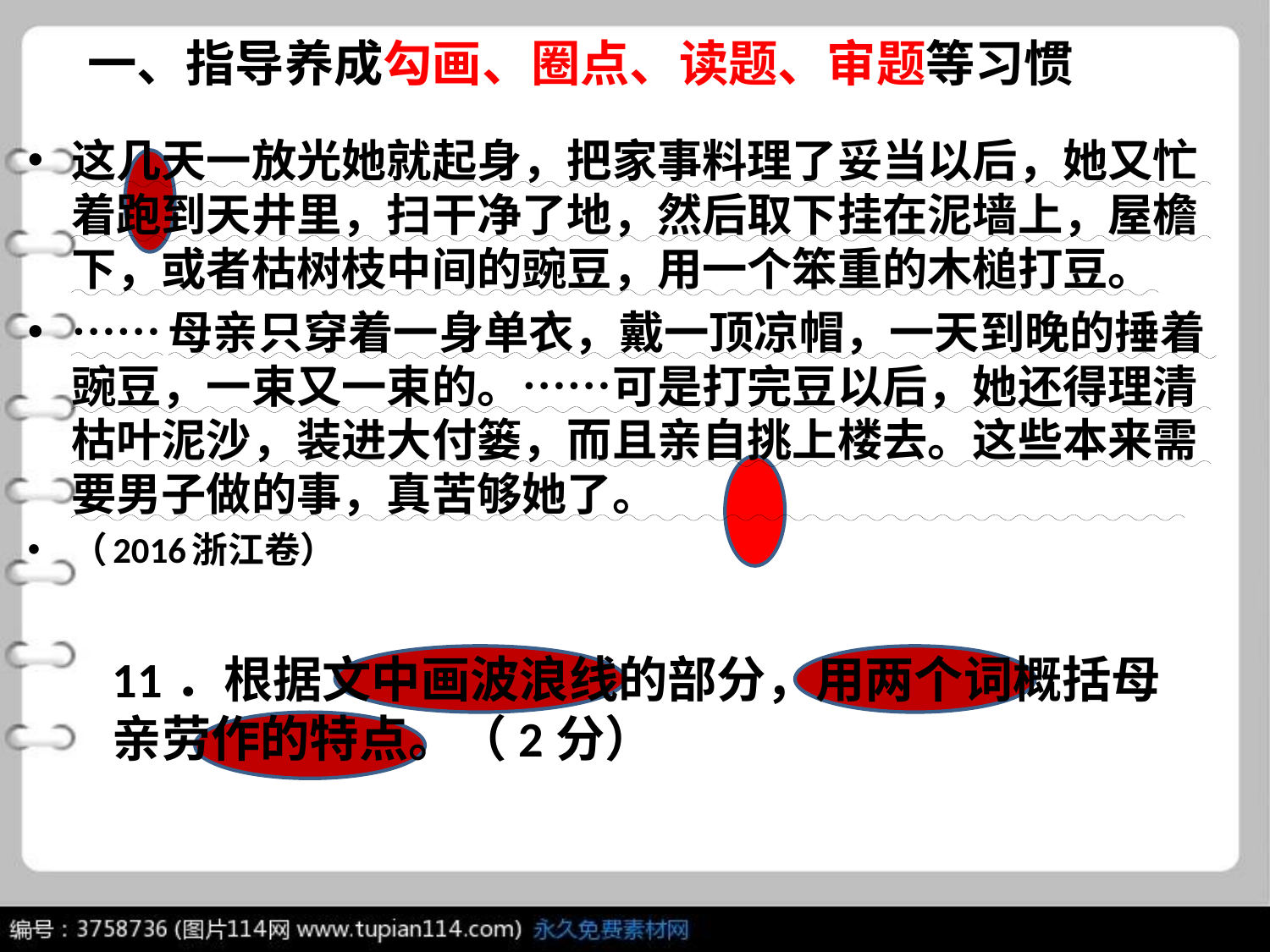

一、指导养成勾画、圈点、读题、审题等习惯
这几天一放光她就起身，把家事料理了妥当以后，她又忙着跑到天井里，扫干净了地，然后取下挂在泥墙上，屋檐下，或者枯树枝中间的豌豆，用一个笨重的木槌打豆。
……母亲只穿着一身单衣，戴一顶凉帽，一天到晚的捶着豌豆，一束又一束的。……可是打完豆以后，她还得理清枯叶泥沙，装进大付篓，而且亲自挑上楼去。这些本来需要男子做的事，真苦够她了。
（2016浙江卷）

11．根据文中画波浪线的部分，用两个词概括母亲劳作的特点。（2分）